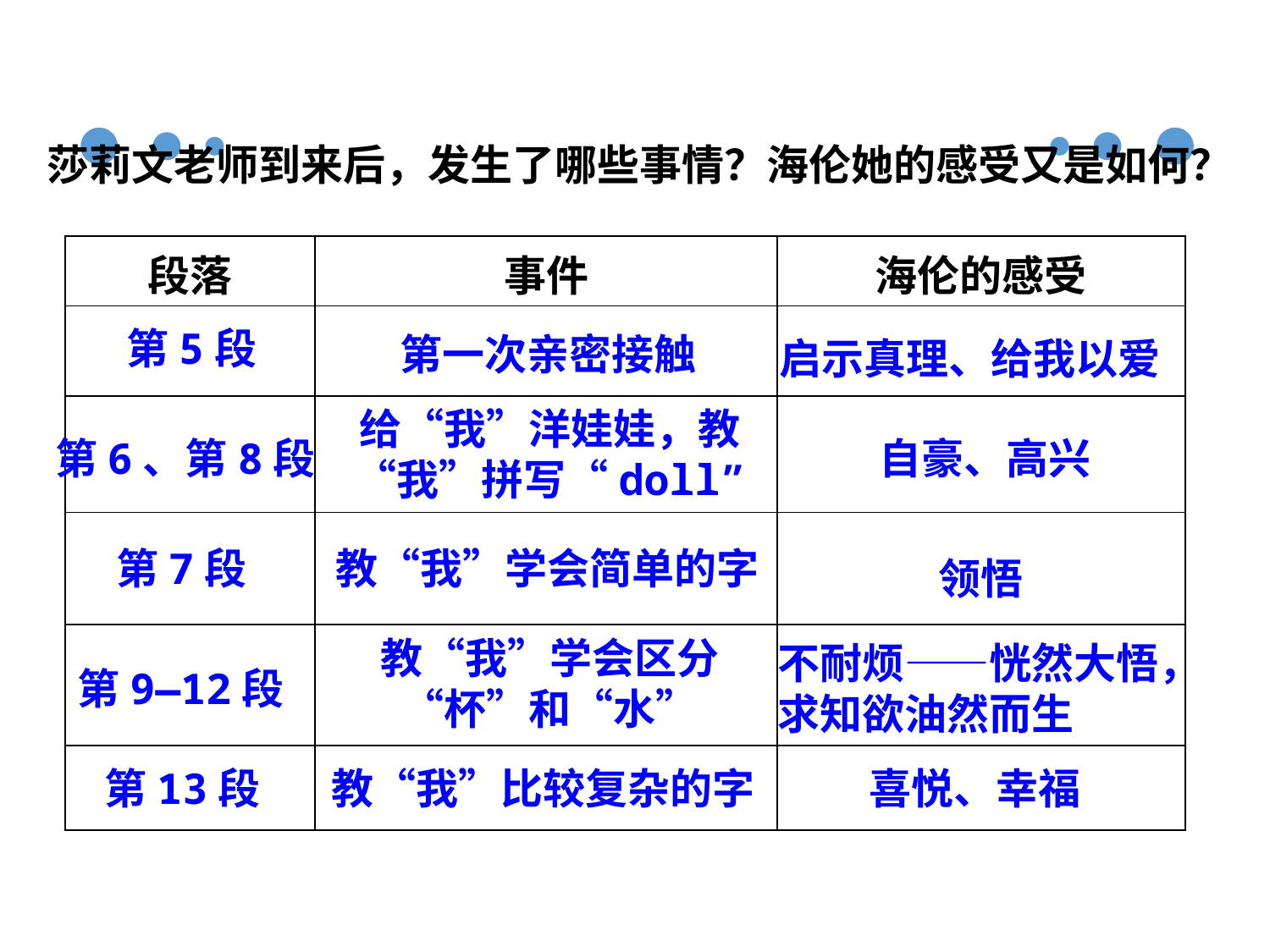

莎莉文老师到来后，发生了哪些事情？海伦她的感受又是如何？
| 段落 | 事件 | 海伦的感受 |
| --- | --- | --- |
|  |  |  |
|  |  |  |
|  |  |  |
|  |  |  |
|  |  |  |
第5段
第一次亲密接触
启示真理、给我以爱
给“我”洋娃娃，教“我”拼写“doll”
第6、第8段
自豪、高兴
第7段
教“我”学会简单的字
领悟
教“我”学会区分“杯”和“水”
不耐烦——恍然大悟，求知欲油然而生
第9—12段
第13段
教“我”比较复杂的字
喜悦、幸福